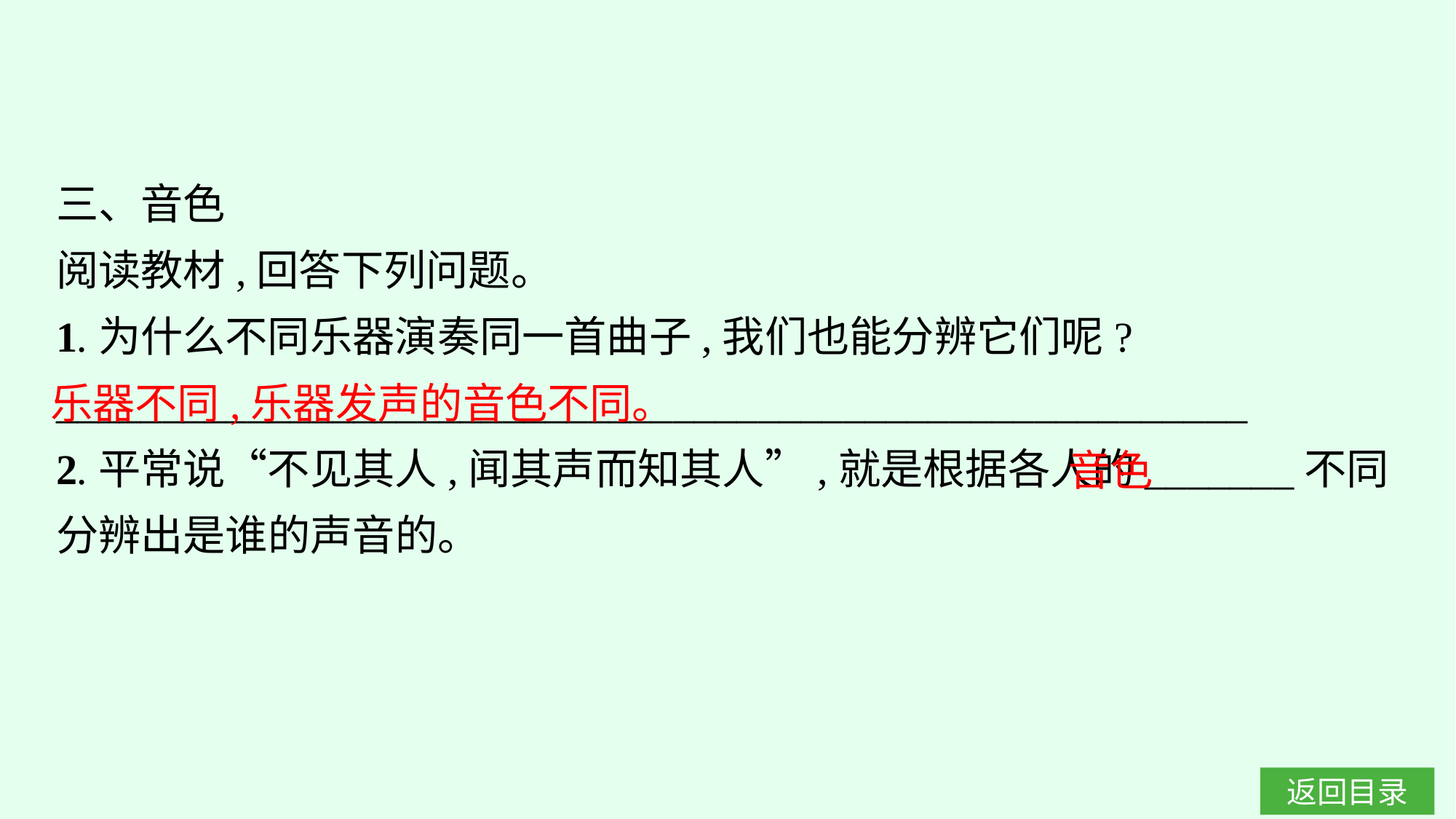

三、音色
阅读教材,回答下列问题。
1.为什么不同乐器演奏同一首曲子,我们也能分辨它们呢?
________________________________________________________
2.平常说“不见其人,闻其声而知其人”,就是根据各人的_______不同分辨出是谁的声音的。
乐器不同,乐器发声的音色不同。
音色